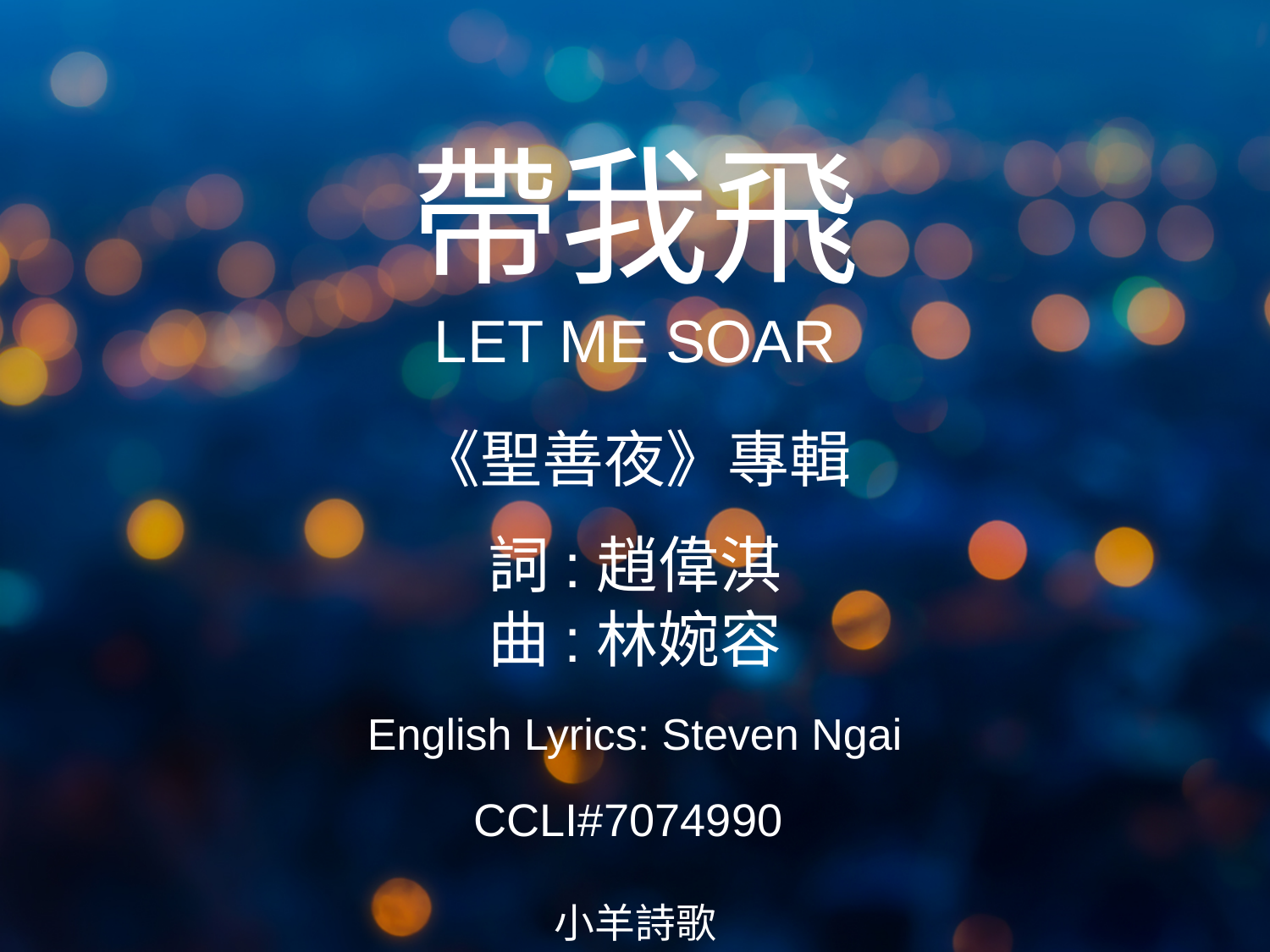

帶我飛
LET ME SOAR

# 《聖善夜》專輯 詞:趙偉淇 曲:林婉容 English Lyrics: Steven Ngai CCLI#7074990
小羊詩歌